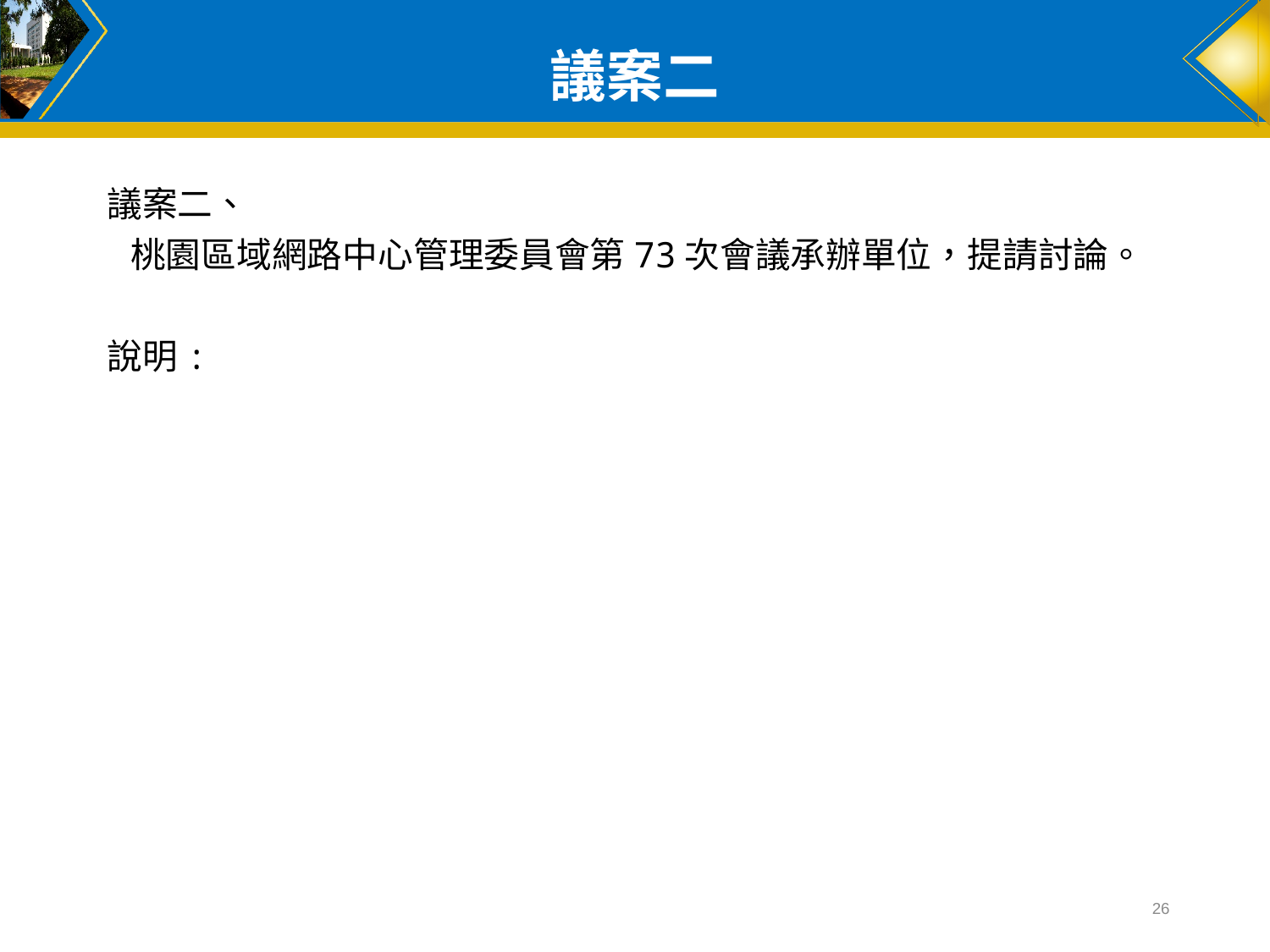

# 議案二
議案二、
   桃園區域網路中心管理委員會第73次會議承辦單位，提請討論。

說明:

26